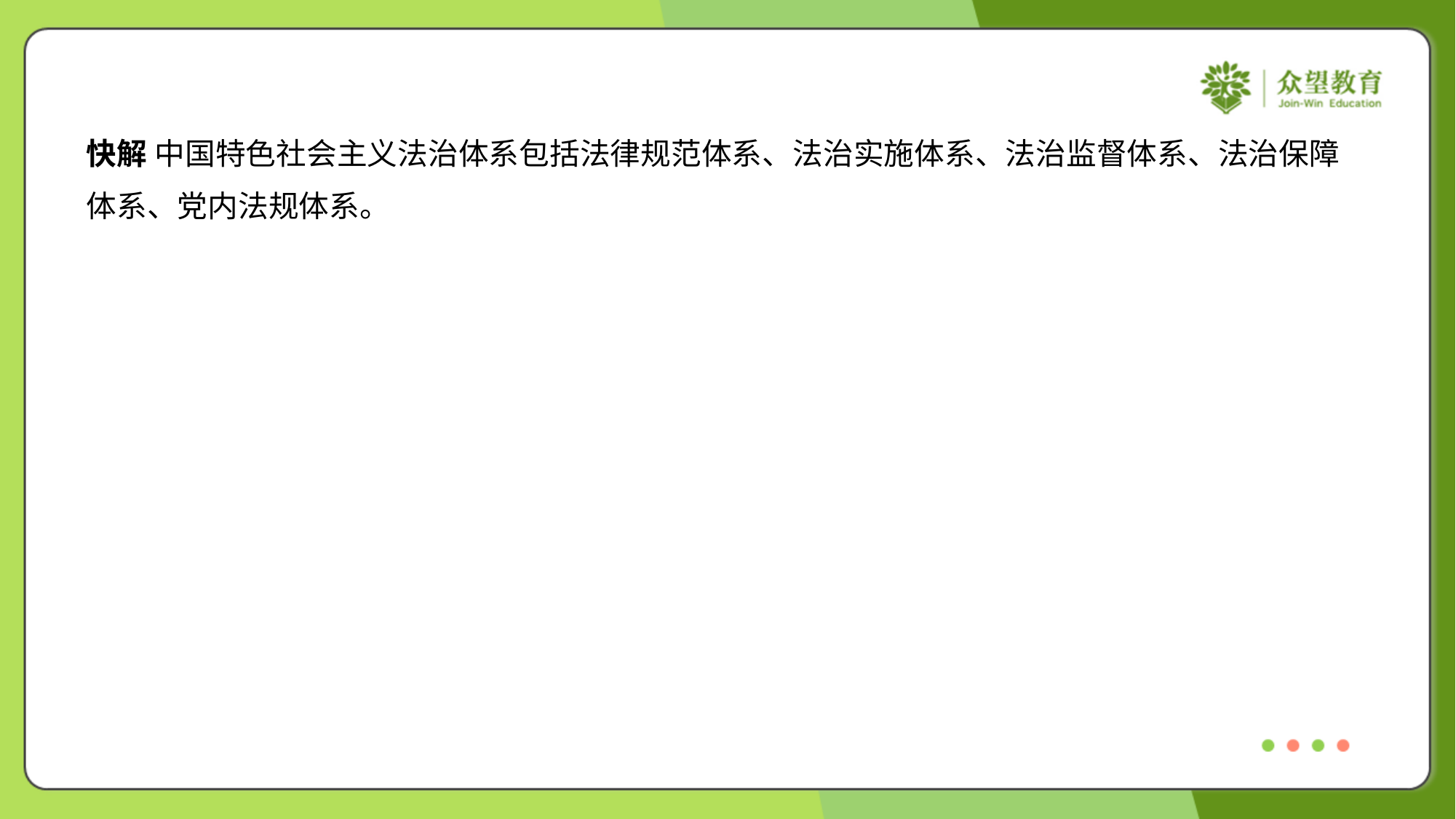

快解 中国特色社会主义法治体系包括法律规范体系、法治实施体系、法治监督体系、法治保障
体系、党内法规体系。